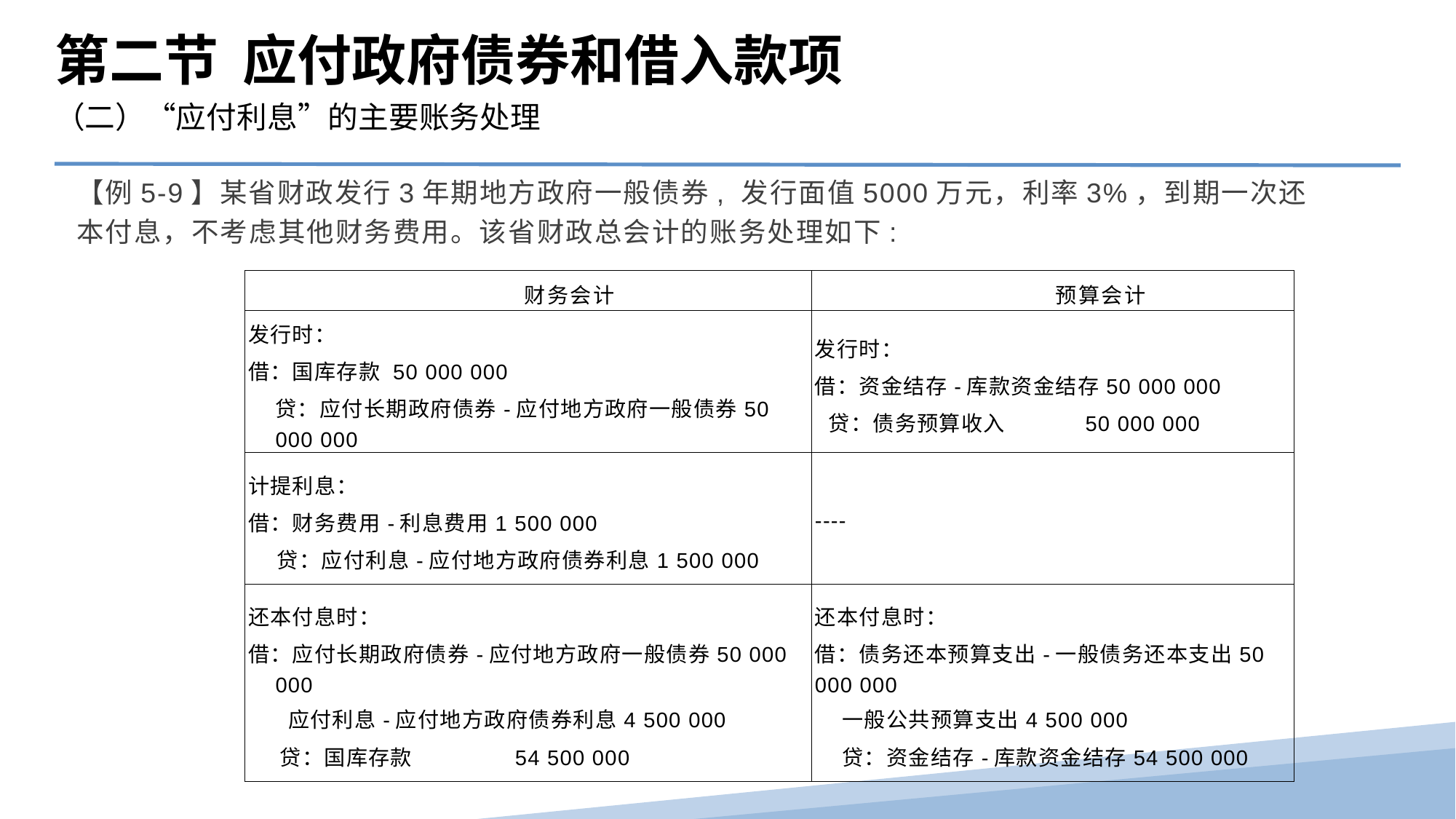

第二节  应付政府债券和借入款项
（二）“应付利息”的主要账务处理
【例5-9】某省财政发行3年期地方政府一般债券, 发行面值5000万元，利率3%，到期一次还本付息，不考虑其他财务费用。该省财政总会计的账务处理如下:
| 财务会计 | 预算会计 |
| --- | --- |
| 发行时： 借：国库存款 50 000 000 贷：应付长期政府债券-应付地方政府一般债券50 000 000 | 发行时： 借：资金结存-库款资金结存50 000 000 贷：债务预算收入 50 000 000 |
| 计提利息： 借：财务费用-利息费用1 500 000 贷：应付利息-应付地方政府债券利息1 500 000 | ---- |
| 还本付息时： 借：应付长期政府债券-应付地方政府一般债券50 000 000 应付利息-应付地方政府债券利息4 500 000 贷：国库存款 54 500 000 | 还本付息时： 借：债务还本预算支出-一般债务还本支出50 000 000 一般公共预算支出4 500 000 贷：资金结存-库款资金结存54 500 000 |